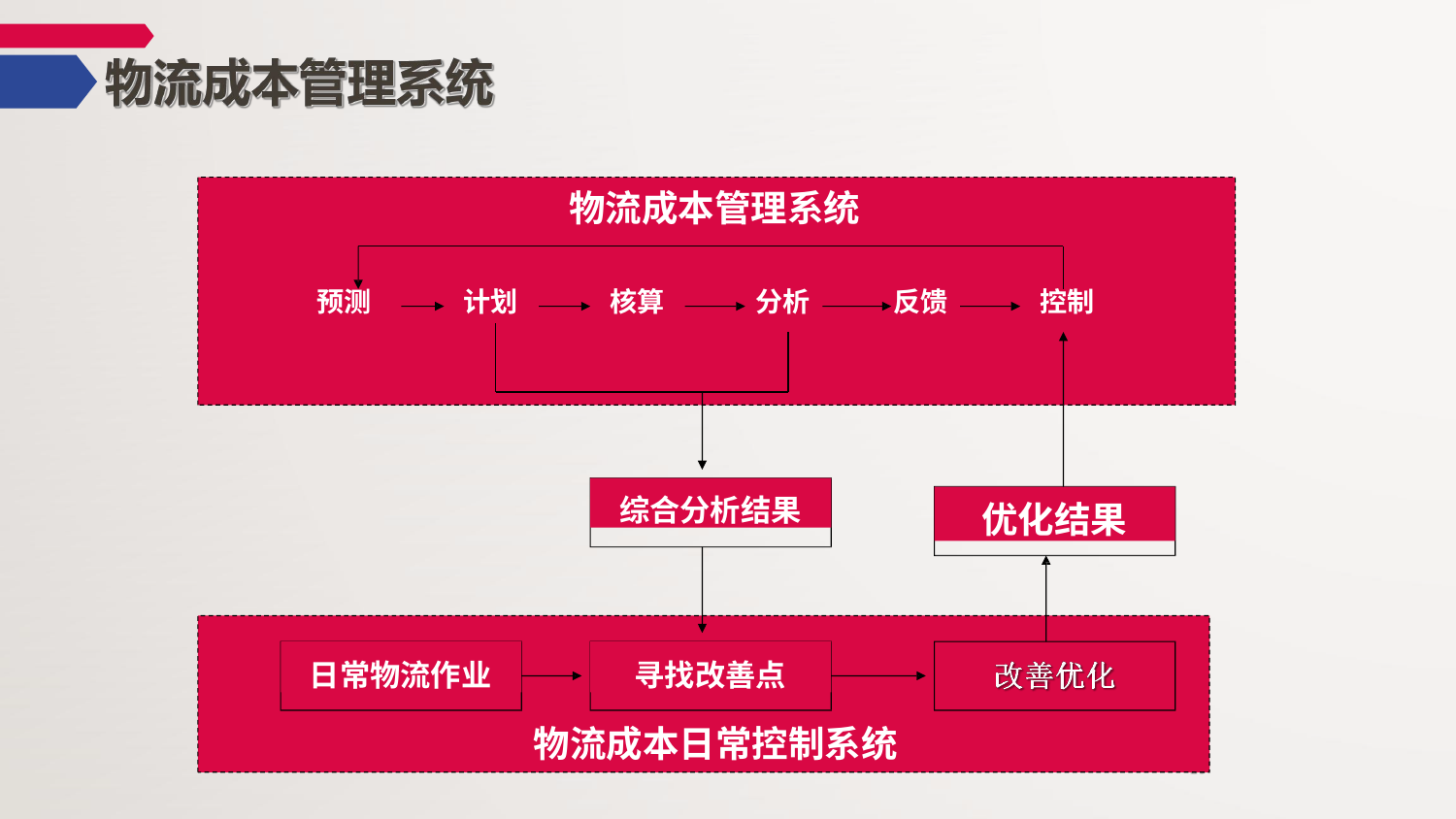

# 物流成本管理系统

计划
核算
分析
反馈
控制
预测

综合分析结果

优化结果

日常物流作业
寻找改善点

物流成本日常控制系统